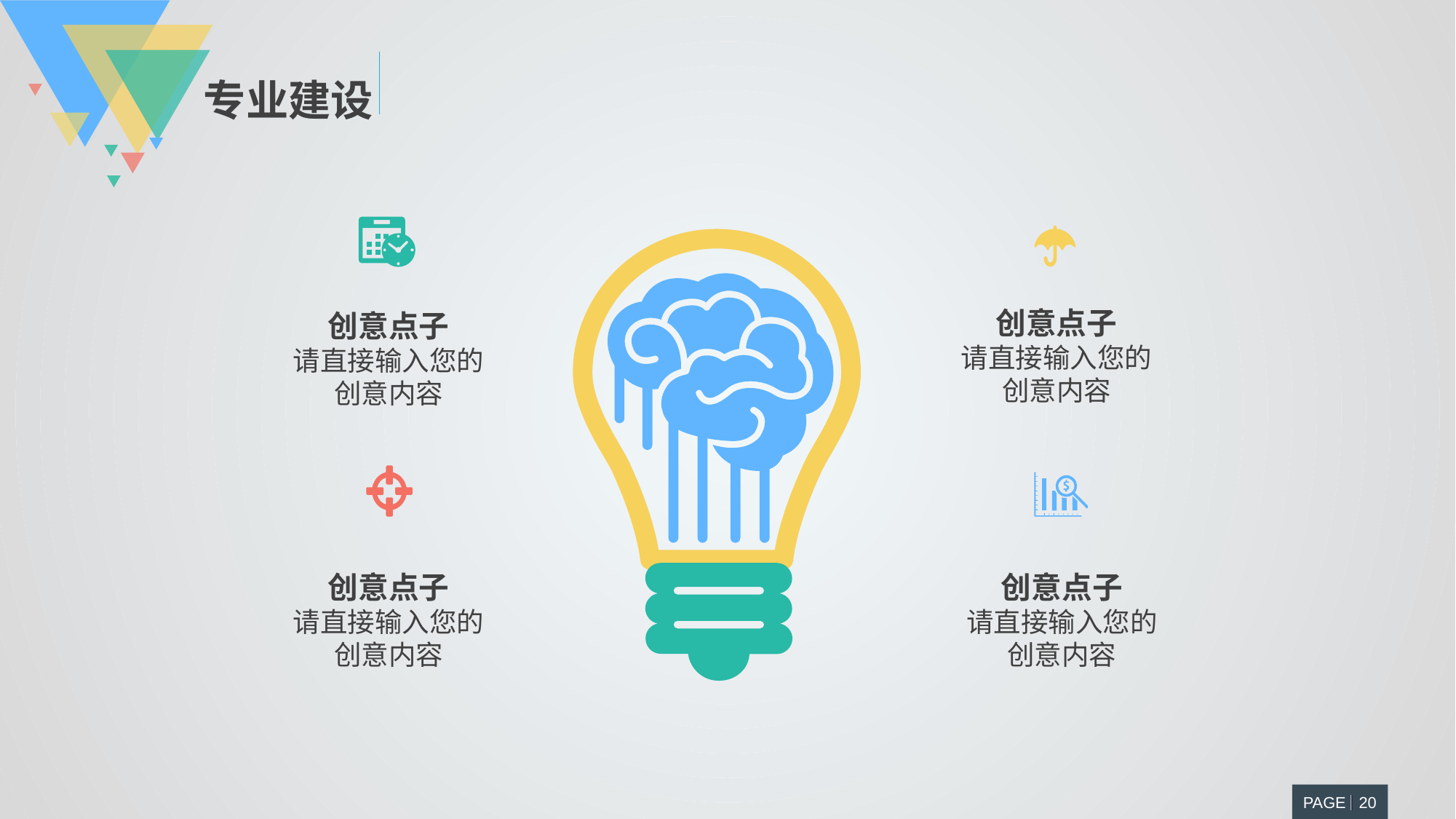

专业建设

创意点子
请直接输入您的创意内容
创意点子
请直接输入您的创意内容

创意点子
请直接输入您的创意内容
创意点子
请直接输入您的创意内容

PAGE   20